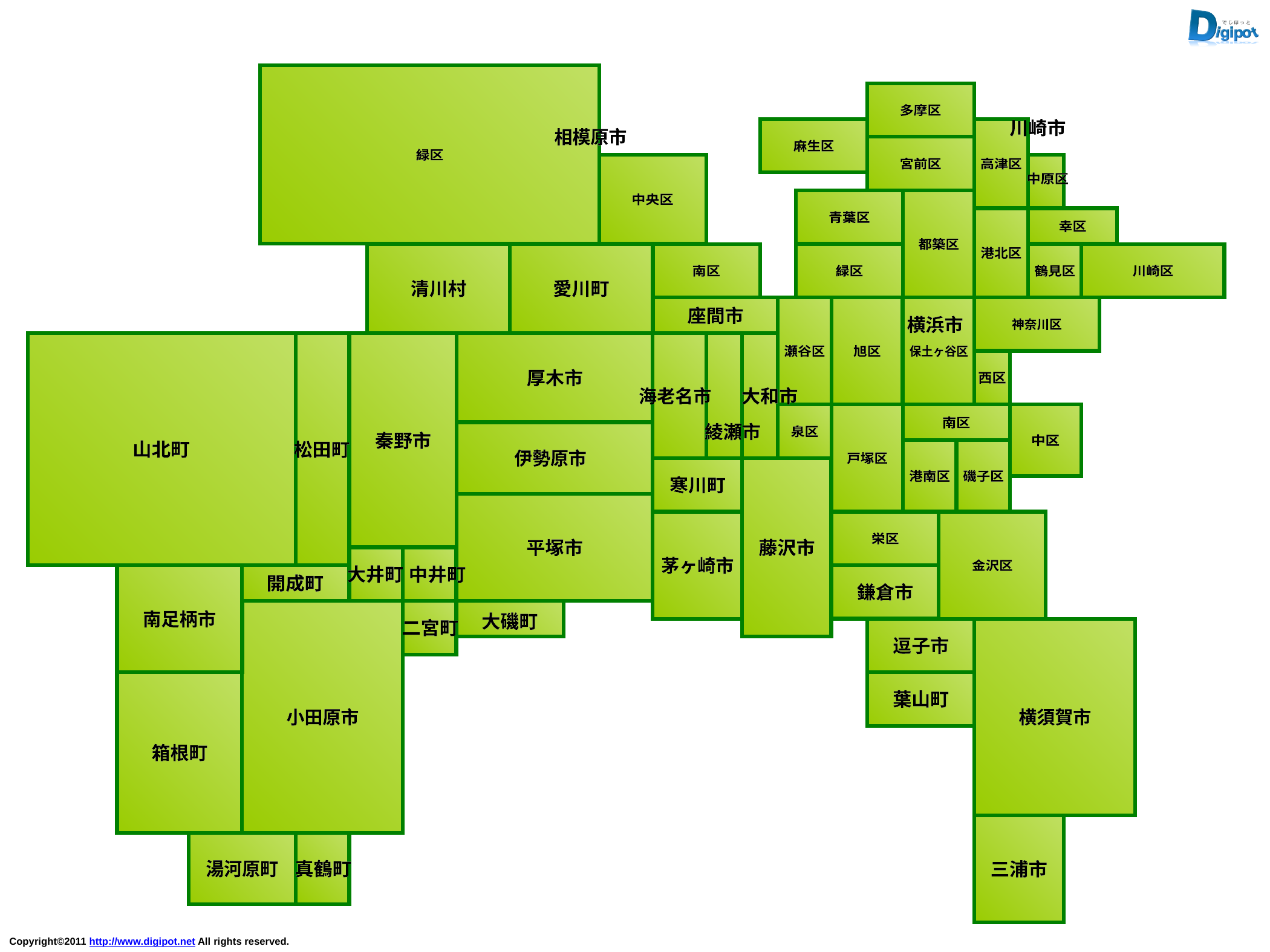

多摩区
多摩区
川崎市
川崎市
相模原市
相模原市
麻生区
麻生区
緑区
緑区
宮前区
宮前区
高津区
高津区
中原区
中原区
中央区
中央区
青葉区
青葉区
幸区
幸区
都築区
都築区
港北区
港北区
南区
南区
緑区
緑区
鶴見区
鶴見区
川崎区
川崎区
清川村
清川村
愛川町
愛川町
座間市
座間市
横浜市
横浜市
神奈川区
神奈川区
瀬谷区
瀬谷区
旭区
旭区
保土ヶ谷区
保土ヶ谷区
厚木市
厚木市
西区
西区
海老名市
海老名市
大和市
大和市
南区
南区
綾瀬市
綾瀬市
泉区
泉区
秦野市
秦野市
中区
中区
山北町
山北町
松田町
松田町
伊勢原市
伊勢原市
戸塚区
戸塚区
港南区
港南区
磯子区
磯子区
寒川町
寒川町
栄区
栄区
平塚市
平塚市
藤沢市
藤沢市
茅ヶ崎市
茅ヶ崎市
金沢区
金沢区
大井町
大井町
中井町
中井町
開成町
開成町
鎌倉市
鎌倉市
南足柄市
南足柄市
大磯町
大磯町
二宮町
二宮町
逗子市
逗子市
葉山町
葉山町
小田原市
小田原市
横須賀市
横須賀市
箱根町
箱根町
湯河原町
湯河原町
真鶴町
真鶴町
三浦市
三浦市